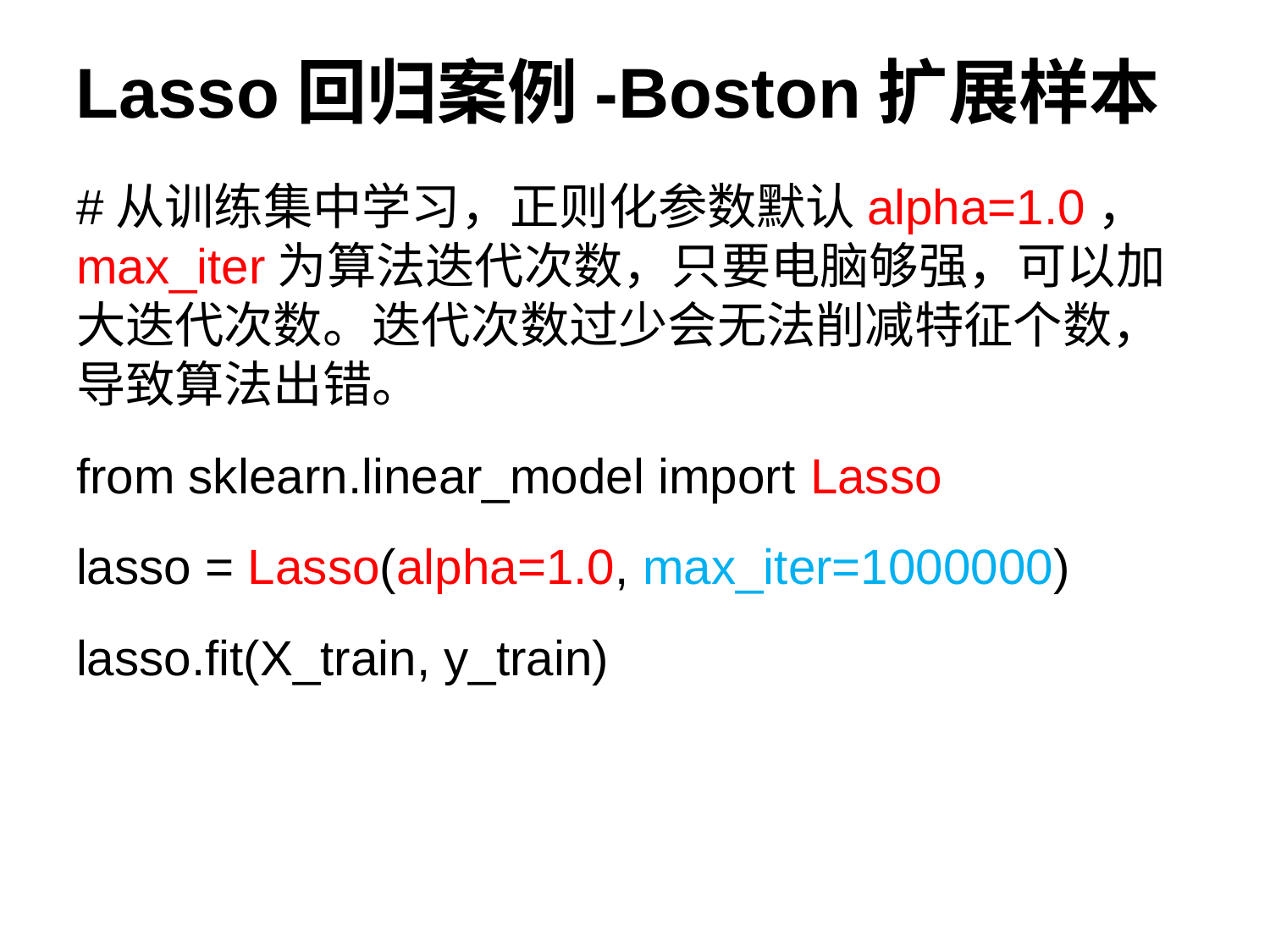

# Lasso回归案例-Boston扩展样本
#从训练集中学习，正则化参数默认alpha=1.0， max_iter为算法迭代次数，只要电脑够强，可以加大迭代次数。迭代次数过少会无法削减特征个数，导致算法出错。
from sklearn.linear_model import Lasso
lasso = Lasso(alpha=1.0, max_iter=1000000)
lasso.fit(X_train, y_train)